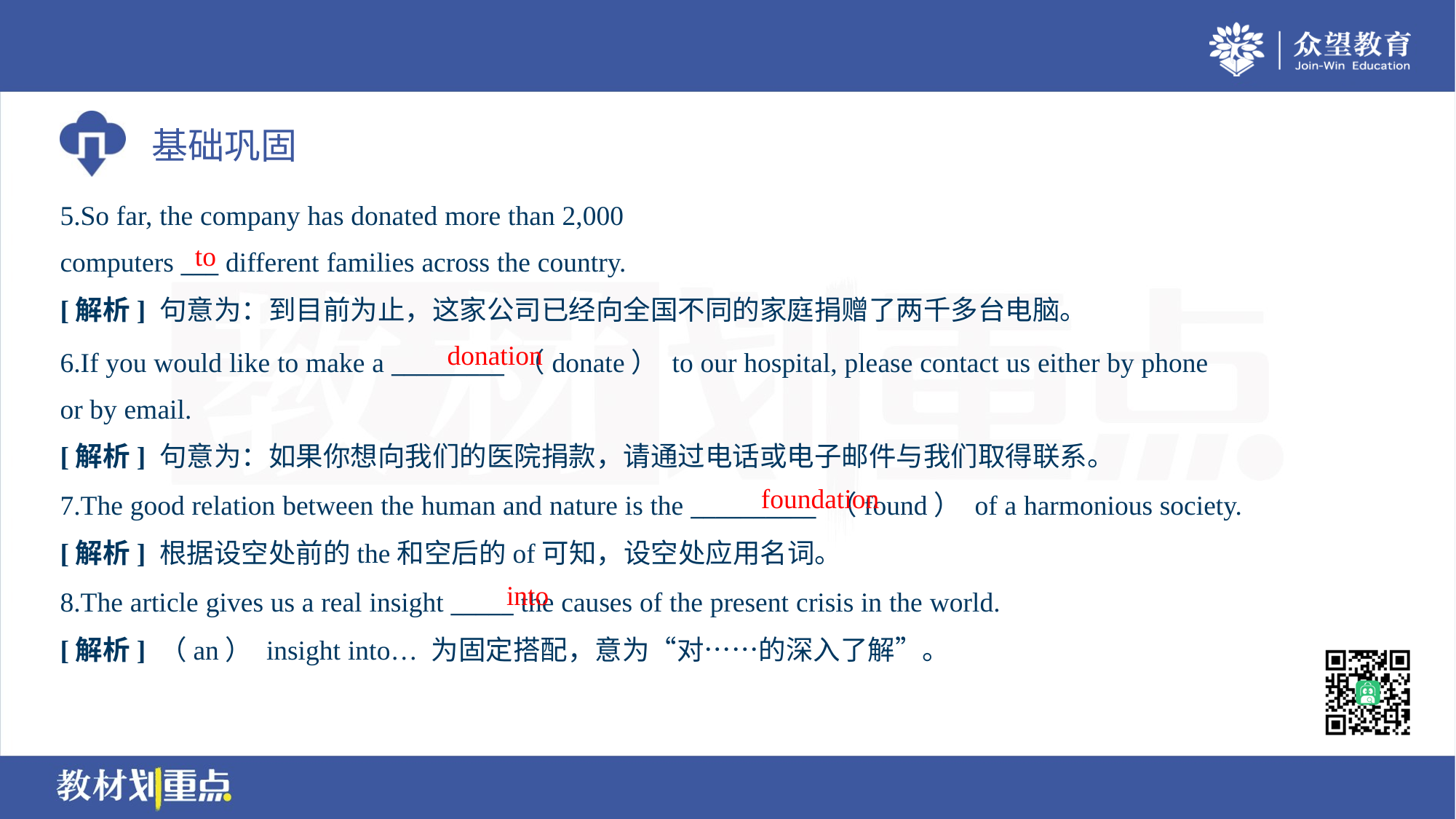

5.So far, the company has donated more than 2,000
computers ___ different families across the country.
to
[解析] 句意为：到目前为止，这家公司已经向全国不同的家庭捐赠了两千多台电脑。
donation
6.If you would like to make a _________ （donate） to our hospital, please contact us either by phone
or by email.
[解析] 句意为：如果你想向我们的医院捐款，请通过电话或电子邮件与我们取得联系。
foundation
7.The good relation between the human and nature is the __________ （found） of a harmonious society.
[解析] 根据设空处前的the和空后的of可知，设空处应用名词。
into
8.The article gives us a real insight _____ the causes of the present crisis in the world.
[解析] （an） insight into… 为固定搭配，意为“对……的深入了解”。